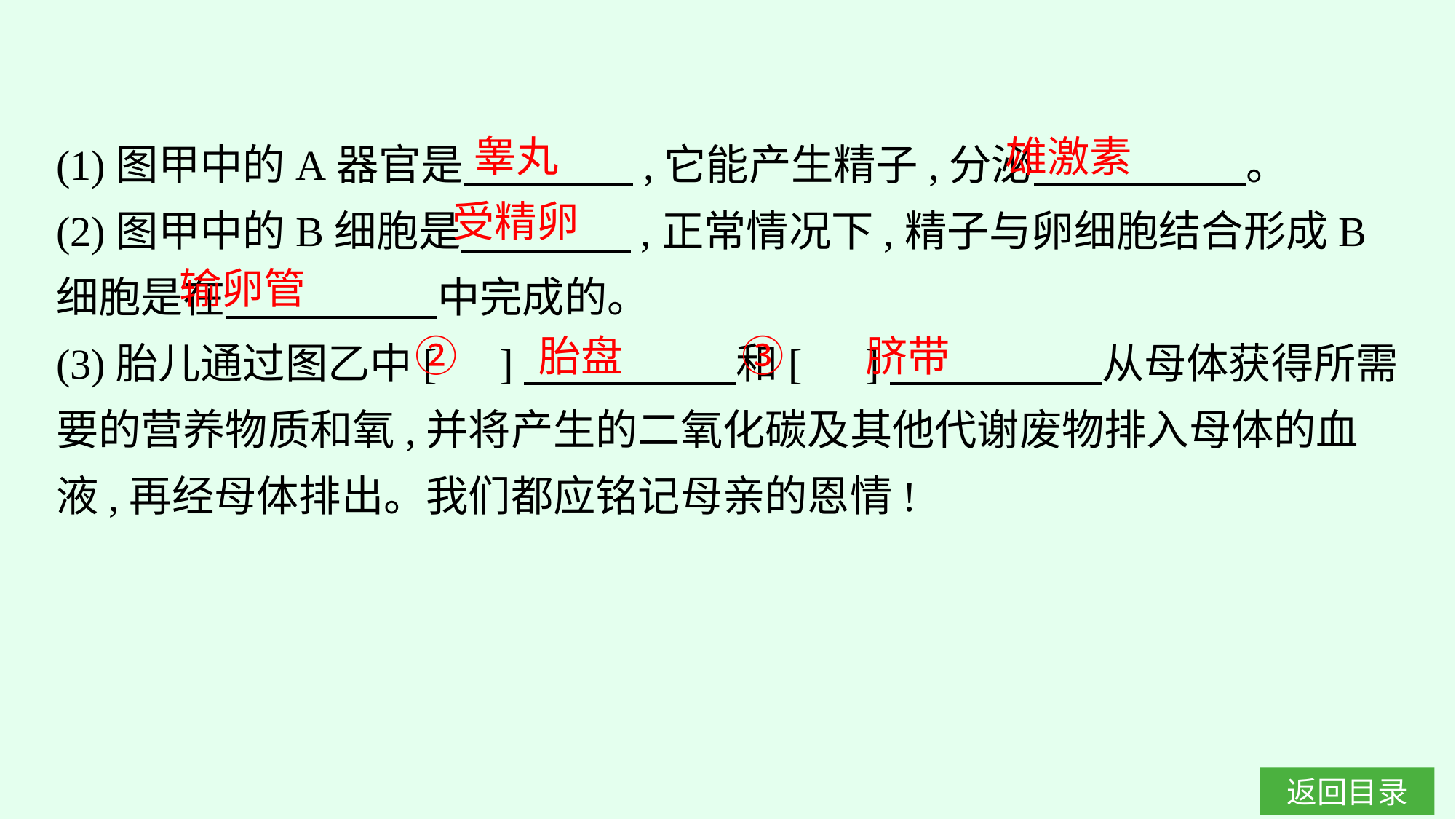

(1)图甲中的A器官是　　　　,它能产生精子,分泌　　　　　。
(2)图甲中的B细胞是　　　　,正常情况下,精子与卵细胞结合形成B细胞是在　　　　　中完成的。
(3)胎儿通过图乙中[　]　　　　　和[　]　　　　　从母体获得所需要的营养物质和氧,并将产生的二氧化碳及其他代谢废物排入母体的血液,再经母体排出。我们都应铭记母亲的恩情!
睾丸
雄激素
受精卵
输卵管
②　   胎盘
③　   脐带